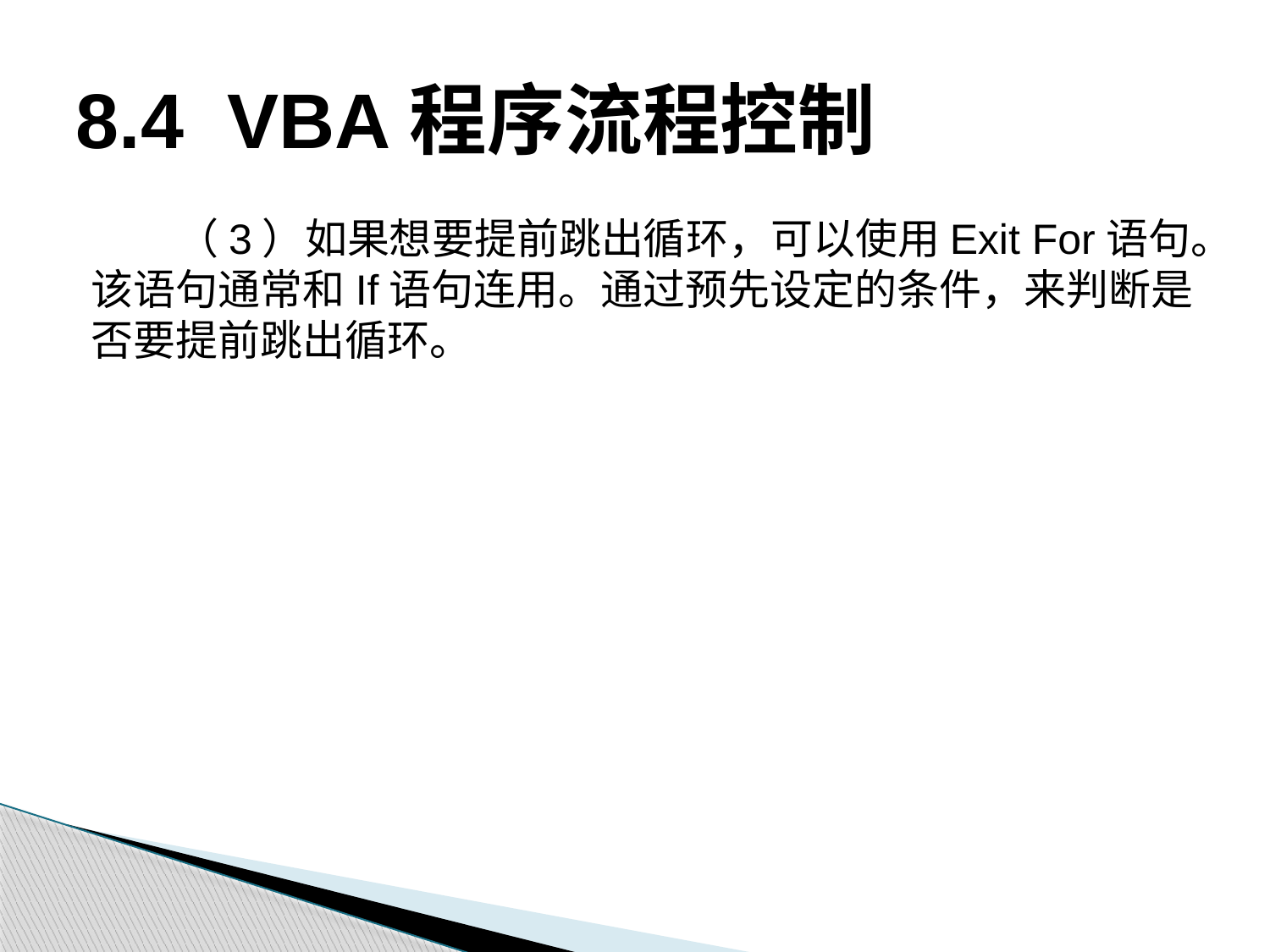

# 8.4  VBA程序流程控制
（3）如果想要提前跳出循环，可以使用Exit For语句。该语句通常和If语句连用。通过预先设定的条件，来判断是否要提前跳出循环。